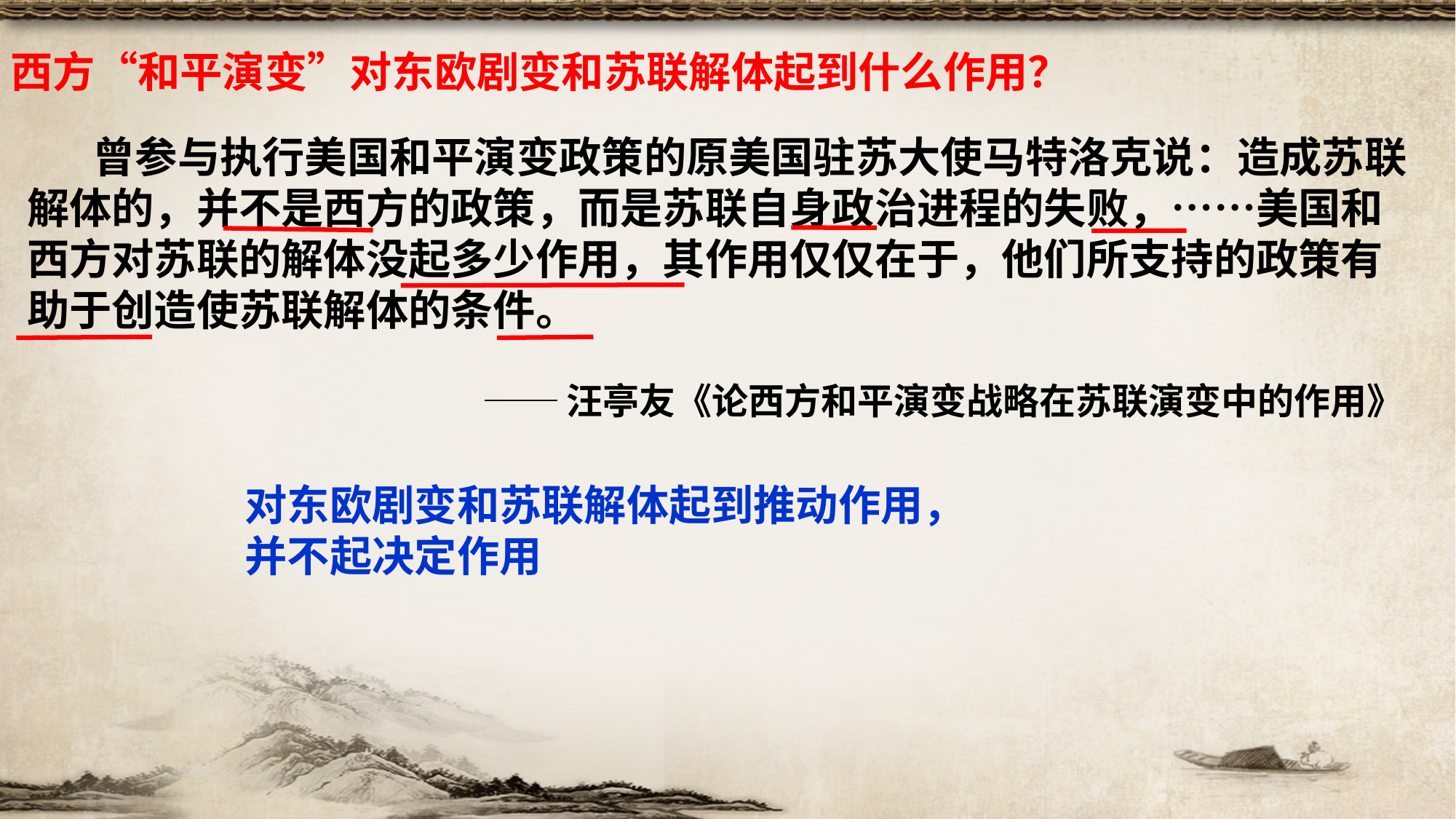

西方“和平演变”对东欧剧变和苏联解体起到什么作用？
       曾参与执行美国和平演变政策的原美国驻苏大使马特洛克说：造成苏联解体的，并不是西方的政策，而是苏联自身政治进程的失败，……美国和西方对苏联的解体没起多少作用，其作用仅仅在于，他们所支持的政策有助于创造使苏联解体的条件。

                   ──汪亭友《论西方和平演变战略在苏联演变中的作用》

对东欧剧变和苏联解体起到推动作用，
并不起决定作用